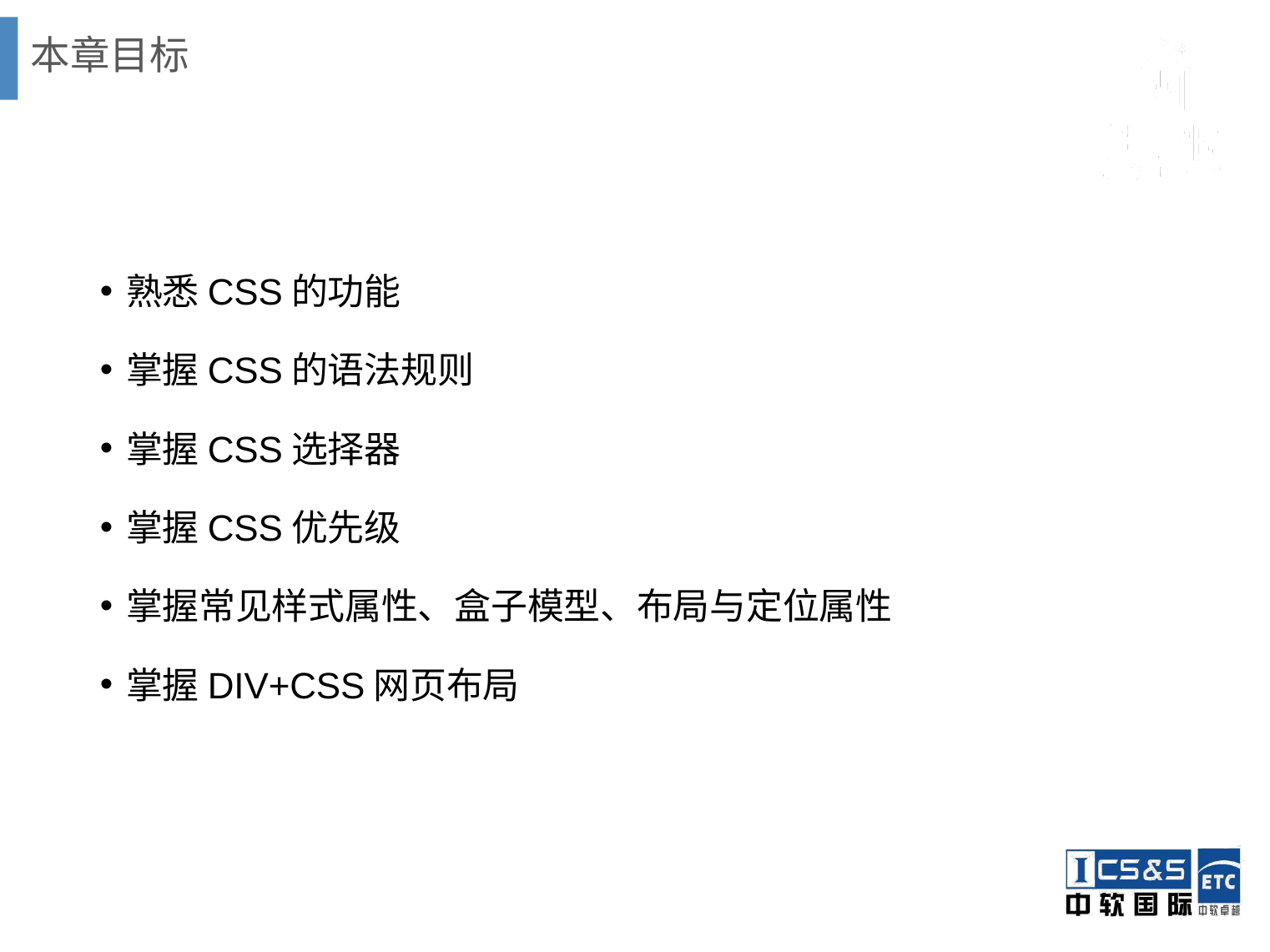

# 本章目标
熟悉CSS的功能
掌握CSS的语法规则
掌握CSS选择器
掌握CSS优先级
掌握常见样式属性、盒子模型、布局与定位属性
掌握DIV+CSS网页布局